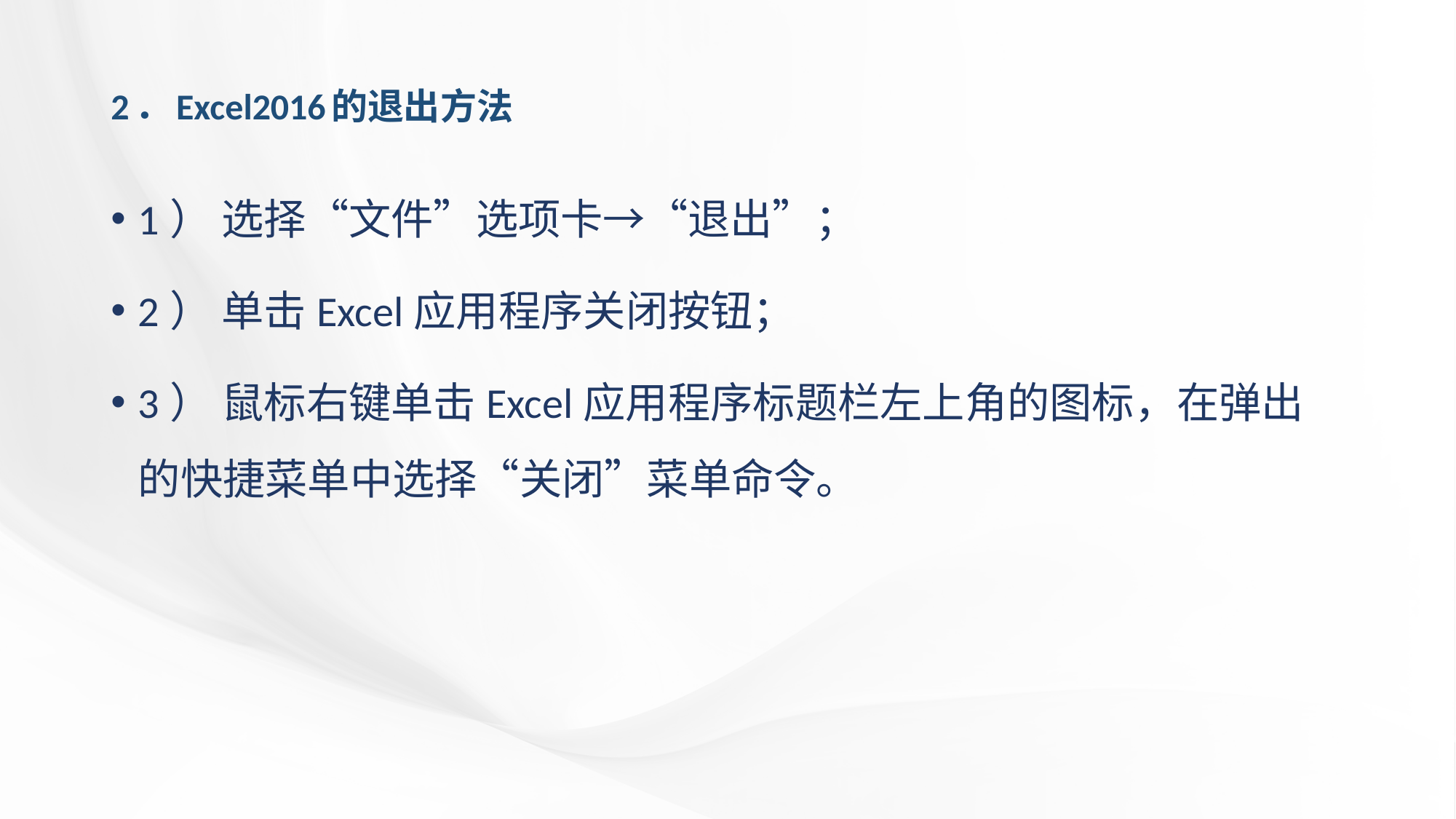

# 2．Excel2016的退出方法
1） 选择“文件”选项卡→“退出”；
2） 单击Excel应用程序关闭按钮；
3） 鼠标右键单击Excel应用程序标题栏左上角的图标，在弹出的快捷菜单中选择“关闭”菜单命令。